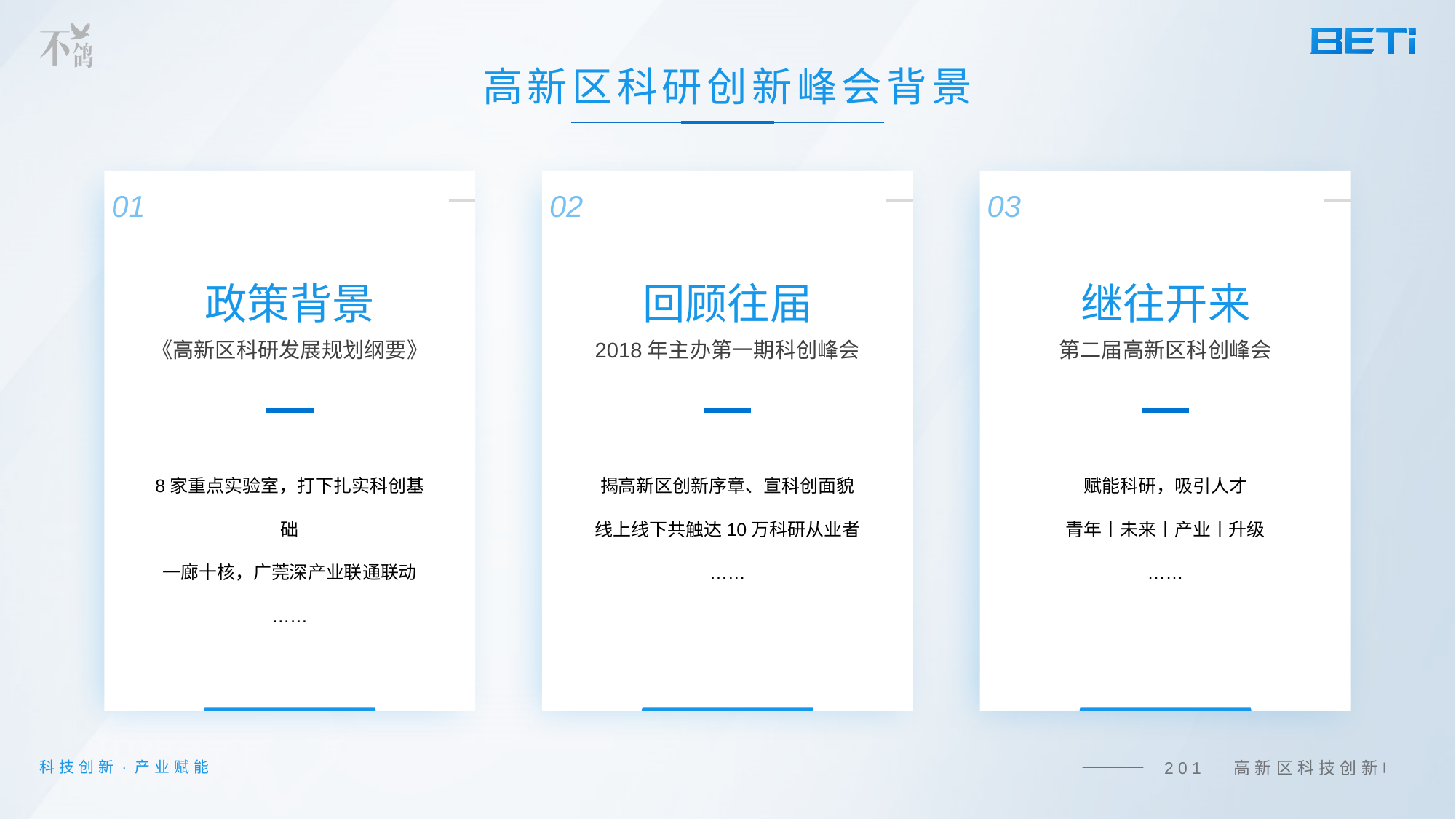

高新区科研创新峰会背景

01
02
03
政策背景
回顾往届
继往开来
《高新区科研发展规划纲要》
2018年主办第一期科创峰会
第二届高新区科创峰会
8家重点实验室，打下扎实科创基础
一廊十核，广莞深产业联通联动
……
揭高新区创新序章、宣科创面貌
线上线下共触达10万科研从业者
……
赋能科研，吸引人才
青年丨未来丨产业丨升级
……